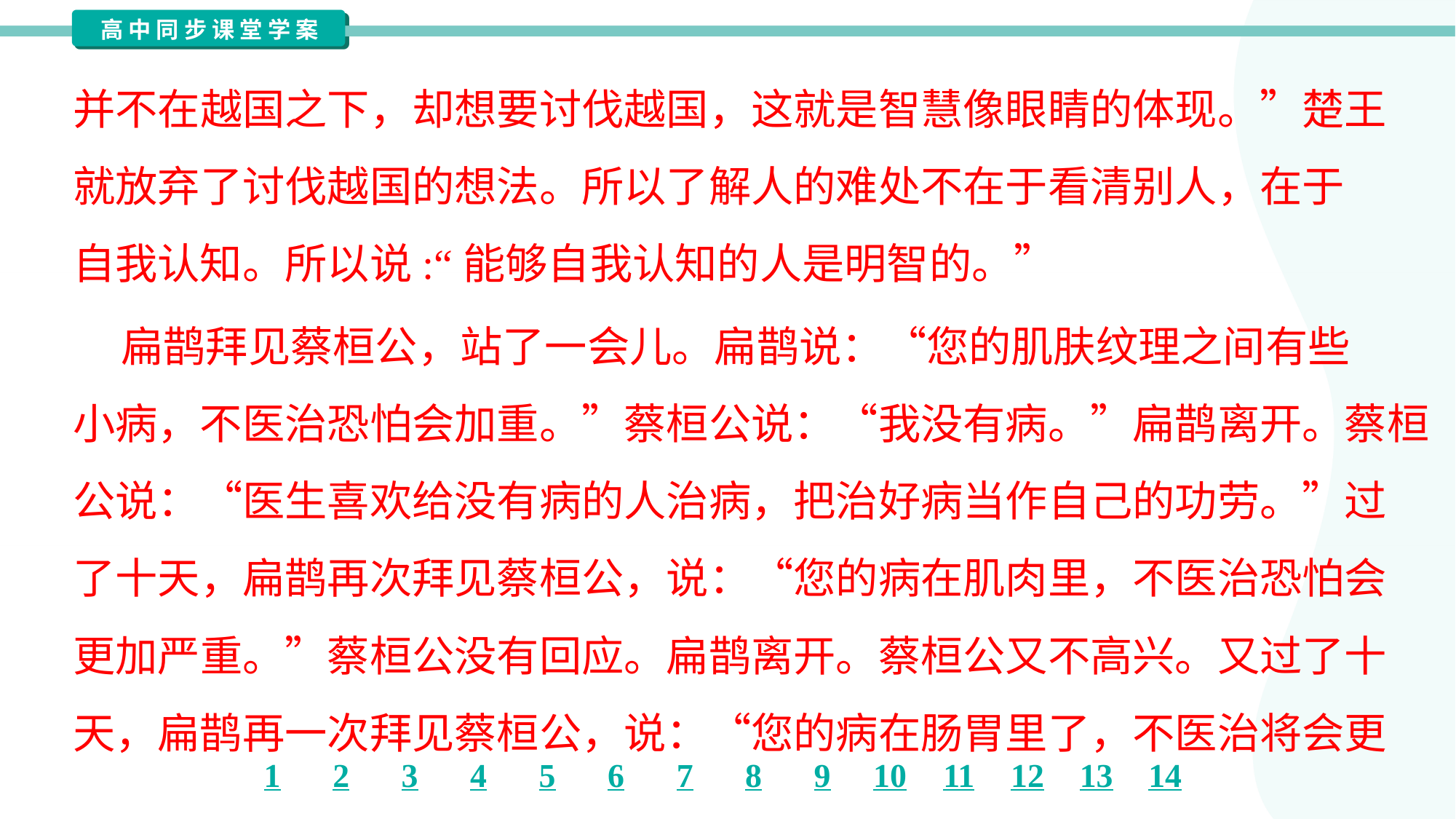

并不在越国之下，却想要讨伐越国，这就是智慧像眼睛的体现。”楚王
就放弃了讨伐越国的想法。所以了解人的难处不在于看清别人，在于
自我认知。所以说:“能够自我认知的人是明智的。”
    扁鹊拜见蔡桓公，站了一会儿。扁鹊说：“您的肌肤纹理之间有些
小病，不医治恐怕会加重。”蔡桓公说：“我没有病。”扁鹊离开。蔡桓
公说：“医生喜欢给没有病的人治病，把治好病当作自己的功劳。”过
了十天，扁鹊再次拜见蔡桓公，说：“您的病在肌肉里，不医治恐怕会
更加严重。”蔡桓公没有回应。扁鹊离开。蔡桓公又不高兴。又过了十
天，扁鹊再一次拜见蔡桓公，说：“您的病在肠胃里了，不医治将会更